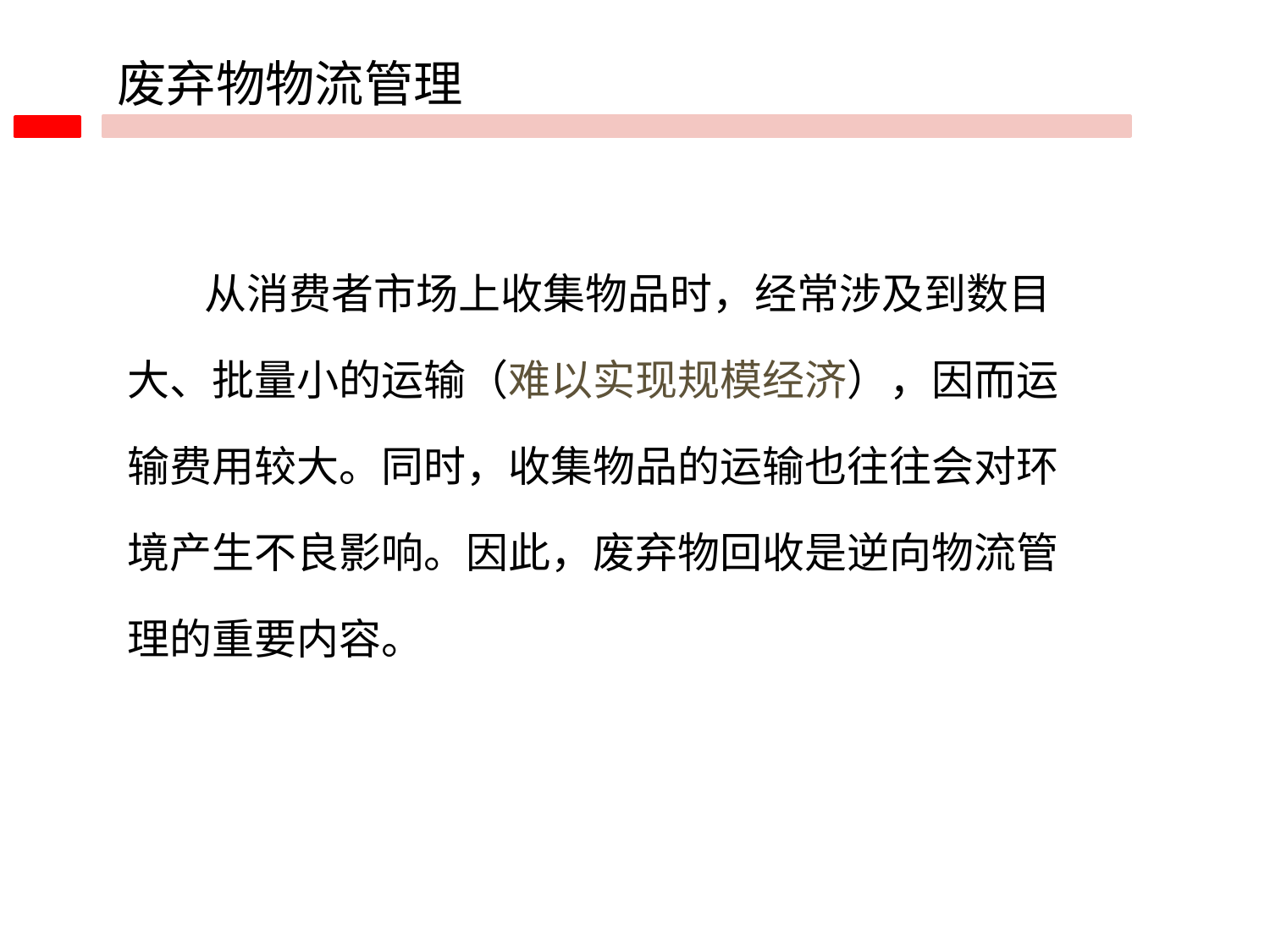

废弃物物流管理

       从消费者市场上收集物品时，经常涉及到数目大、批量小的运输（难以实现规模经济），因而运输费用较大。同时，收集物品的运输也往往会对环境产生不良影响。因此，废弃物回收是逆向物流管理的重要内容。